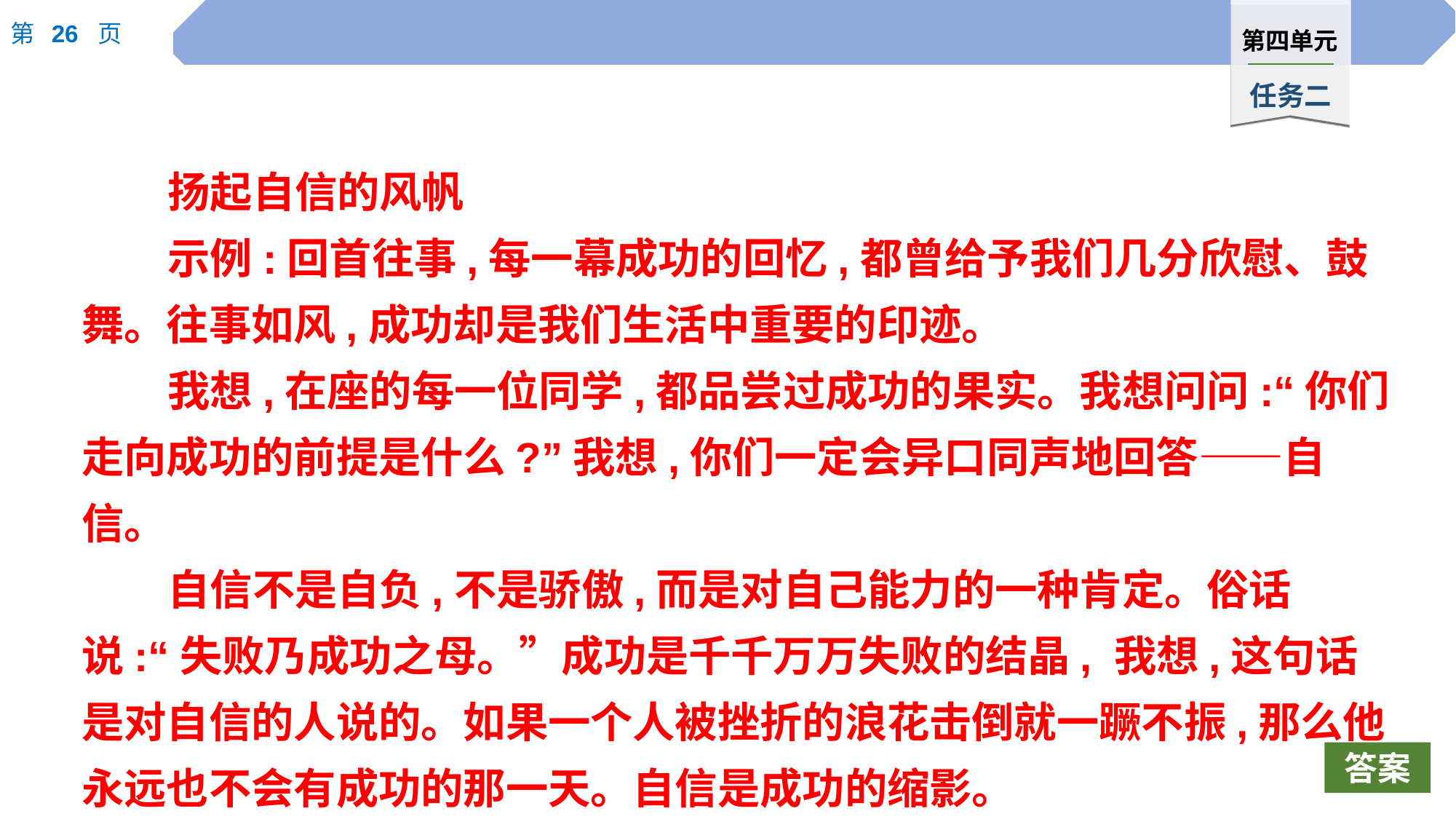

扬起自信的风帆
示例:回首往事,每一幕成功的回忆,都曾给予我们几分欣慰、鼓舞。往事如风,成功却是我们生活中重要的印迹。
我想,在座的每一位同学,都品尝过成功的果实。我想问问:“你们走向成功的前提是什么?”我想,你们一定会异口同声地回答——自信。
自信不是自负,不是骄傲,而是对自己能力的一种肯定。俗话说:“失败乃成功之母。”成功是千千万万失败的结晶, 我想,这句话是对自信的人说的。如果一个人被挫折的浪花击倒就一蹶不振,那么他永远也不会有成功的那一天。自信是成功的缩影。
答案